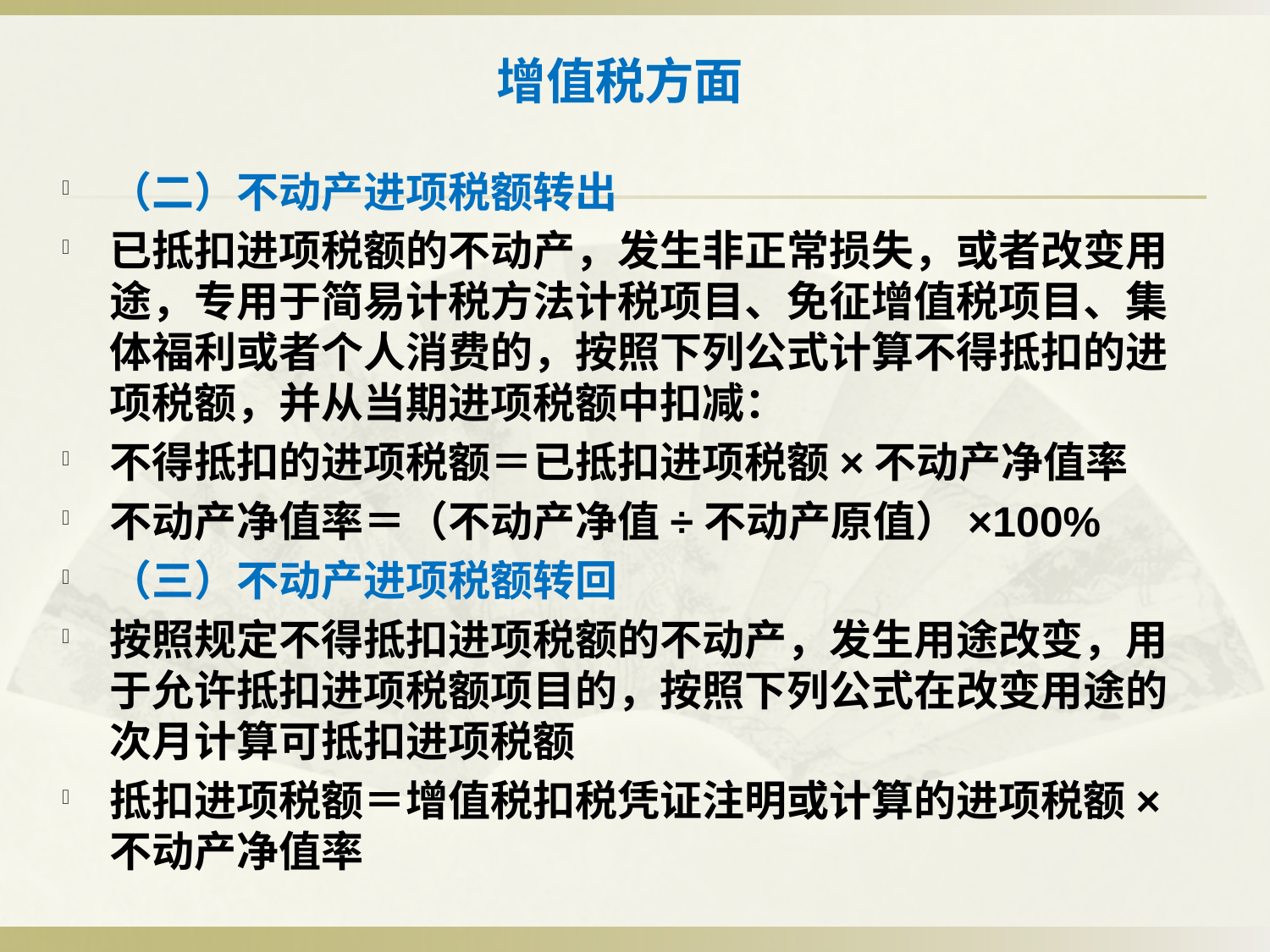

# 增值税方面
（二）不动产进项税额转出
已抵扣进项税额的不动产，发生非正常损失，或者改变用途，专用于简易计税方法计税项目、免征增值税项目、集体福利或者个人消费的，按照下列公式计算不得抵扣的进项税额，并从当期进项税额中扣减：
不得抵扣的进项税额＝已抵扣进项税额×不动产净值率
不动产净值率＝（不动产净值÷不动产原值）×100%
（三）不动产进项税额转回
按照规定不得抵扣进项税额的不动产，发生用途改变，用于允许抵扣进项税额项目的，按照下列公式在改变用途的次月计算可抵扣进项税额
抵扣进项税额＝增值税扣税凭证注明或计算的进项税额×不动产净值率